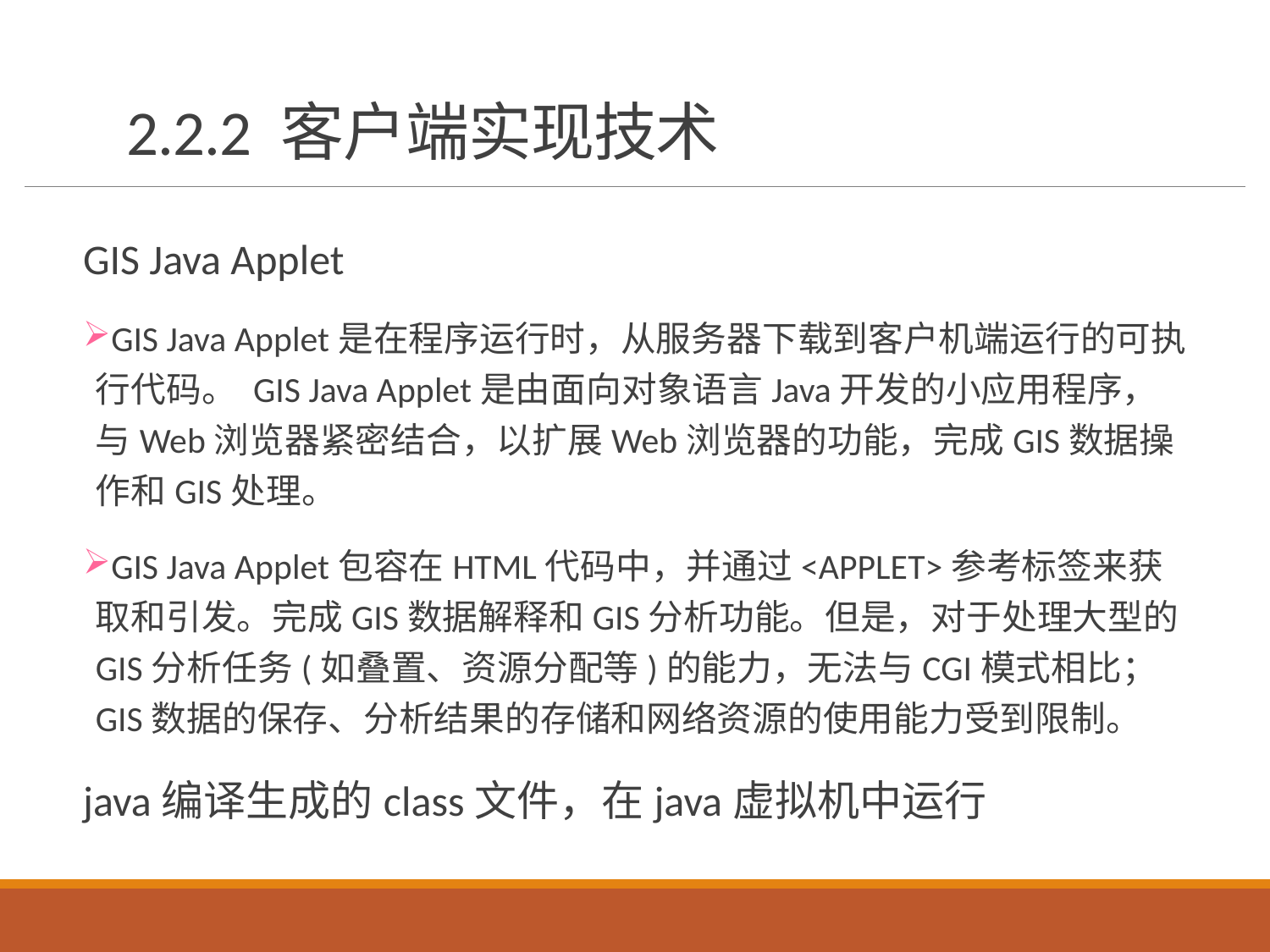

# 2.2.2 客户端实现技术
GIS Java Applet
GIS Java Applet是在程序运行时，从服务器下载到客户机端运行的可执行代码。 GIS Java Applet是由面向对象语言Java开发的小应用程序，与Web浏览器紧密结合，以扩展Web浏览器的功能，完成GIS数据操作和GIS处理。
GIS Java Applet包容在HTML代码中，并通过<APPLET>参考标签来获取和引发。完成GIS数据解释和GIS分析功能。但是，对于处理大型的GIS分析任务(如叠置、资源分配等)的能力，无法与CGI模式相比；GIS数据的保存、分析结果的存储和网络资源的使用能力受到限制。
java编译生成的class文件，在java虚拟机中运行